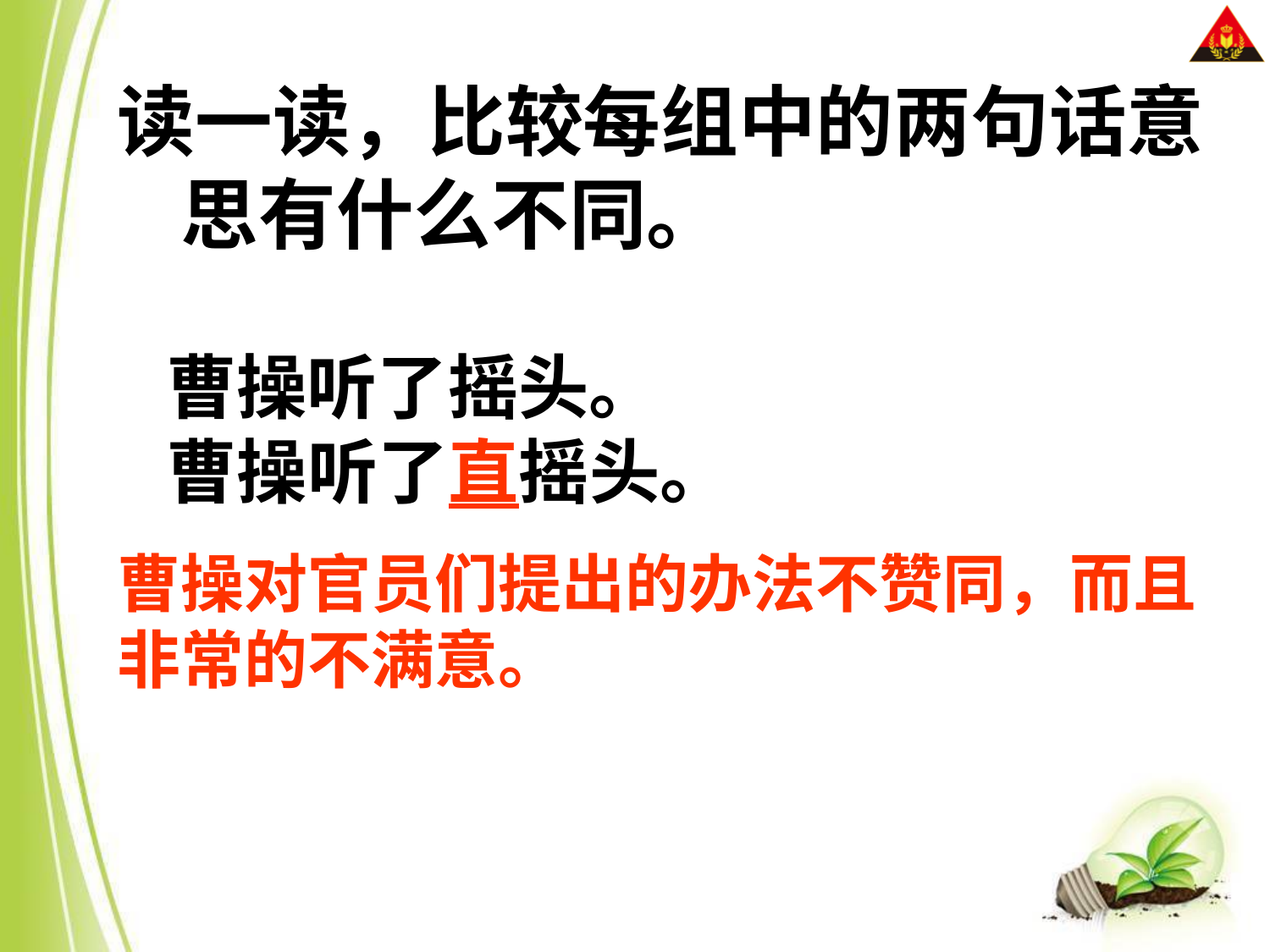

读一读，比较每组中的两句话意思有什么不同。

  曹操听了摇头。
  曹操听了直摇头。
曹操对官员们提出的办法不赞同，而且非常的不满意。